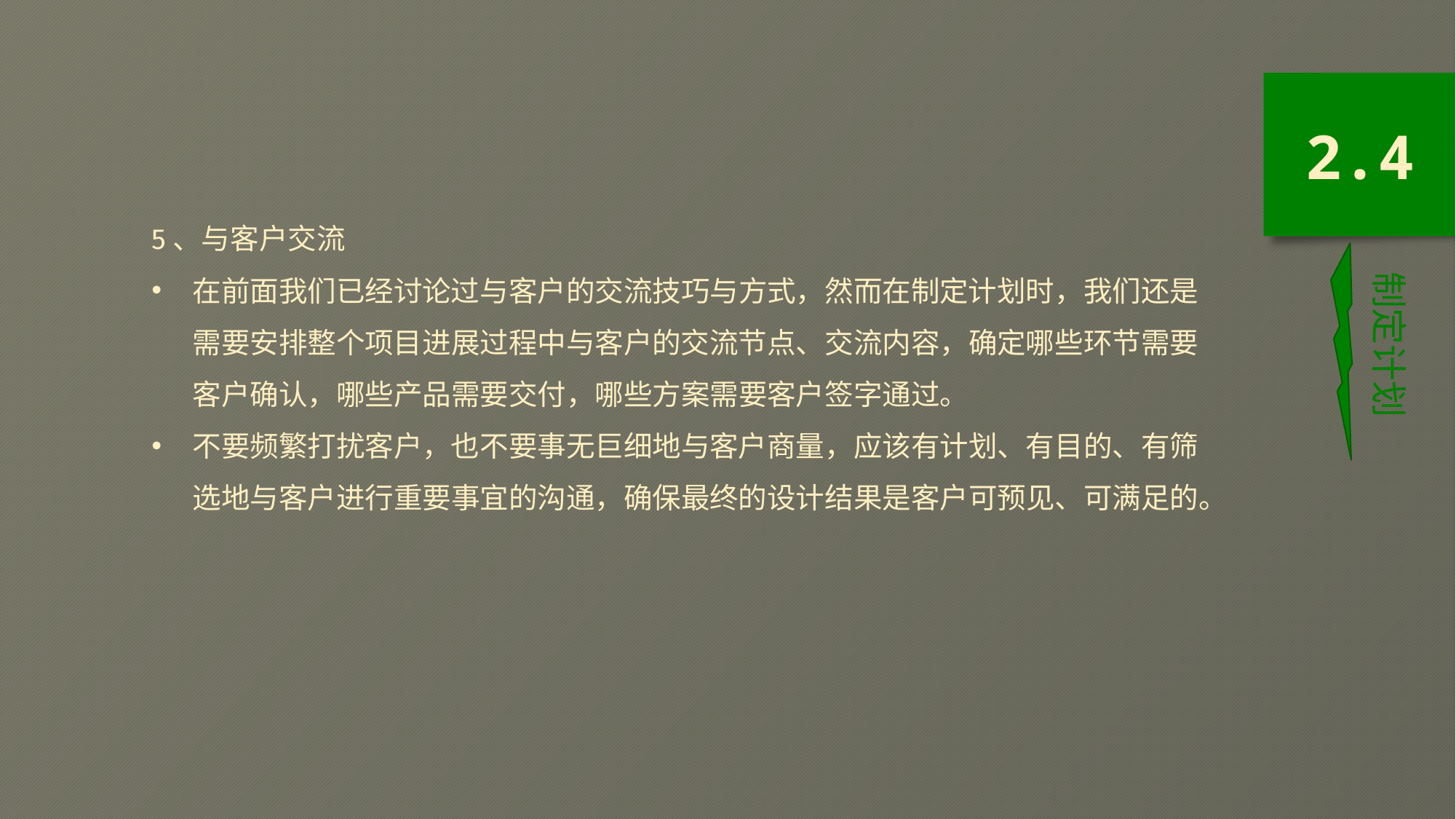

2.4
5、与客户交流
在前面我们已经讨论过与客户的交流技巧与方式，然而在制定计划时，我们还是需要安排整个项目进展过程中与客户的交流节点、交流内容，确定哪些环节需要客户确认，哪些产品需要交付，哪些方案需要客户签字通过。
不要频繁打扰客户，也不要事无巨细地与客户商量，应该有计划、有目的、有筛选地与客户进行重要事宜的沟通，确保最终的设计结果是客户可预见、可满足的。

制定计划